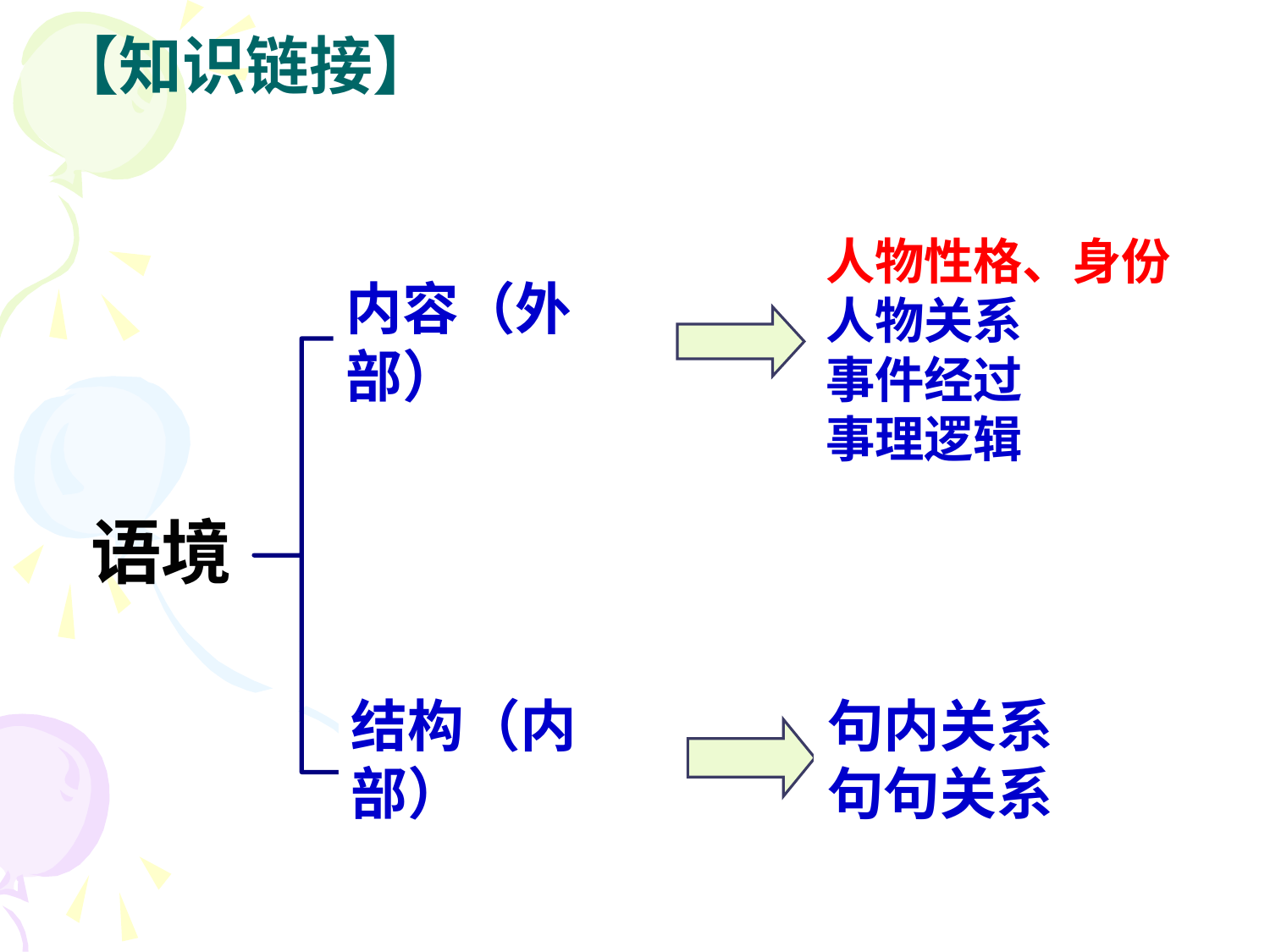

语境
【知识链接】
人物性格、身份
人物关系
事件经过
事理逻辑
内容（外部）

句内关系
句句关系
结构（内部）